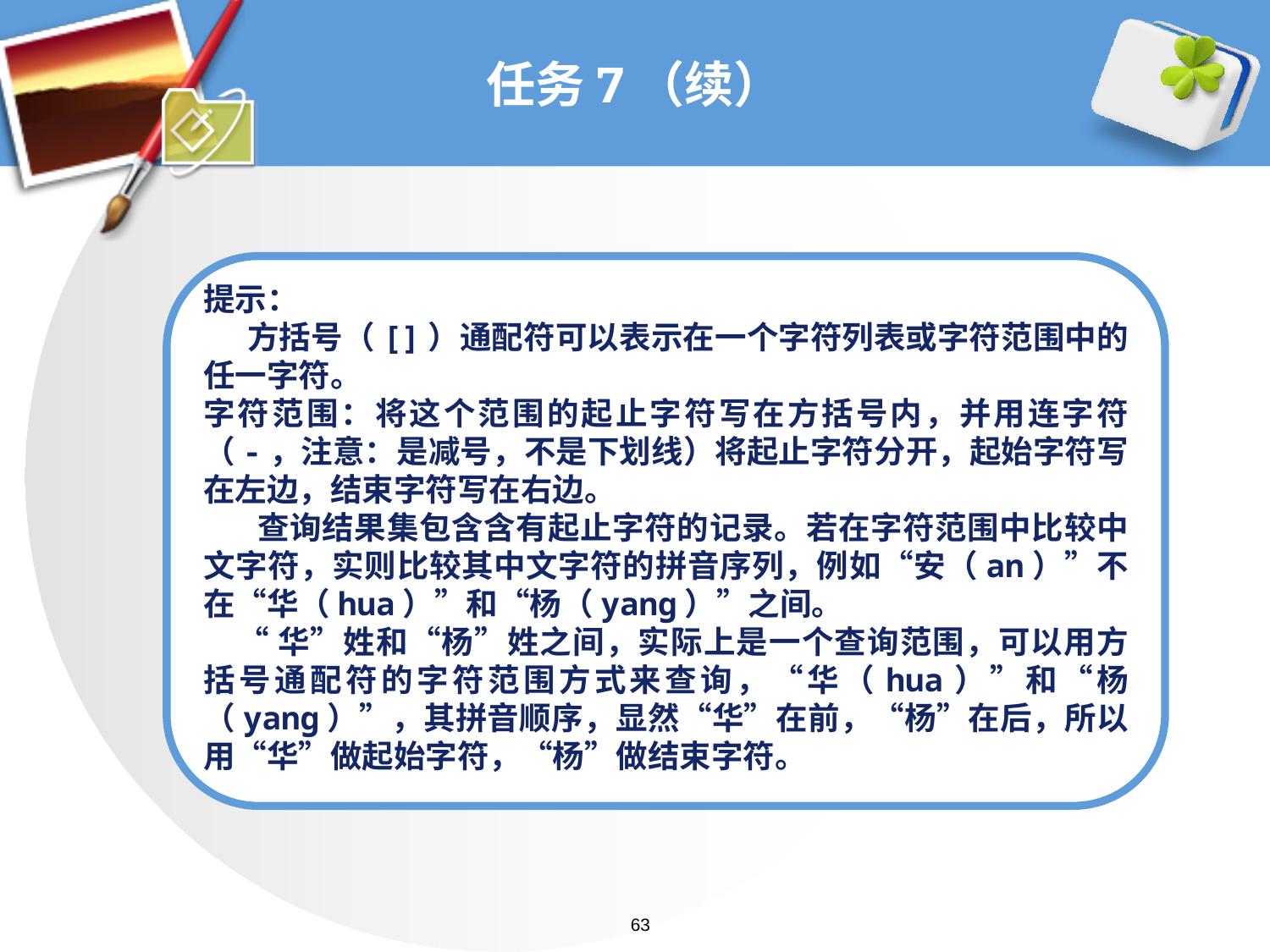

# 任务7（续）

提示：
     方括号（[]）通配符可以表示在一个字符列表或字符范围中的任一字符。
字符范围：将这个范围的起止字符写在方括号内，并用连字符（-，注意：是减号，不是下划线）将起止字符分开，起始字符写在左边，结束字符写在右边。
      查询结果集包含含有起止字符的记录。若在字符范围中比较中文字符，实则比较其中文字符的拼音序列，例如“安（an）”不在“华（hua）”和“杨（yang）”之间。
    “华”姓和“杨”姓之间，实际上是一个查询范围，可以用方括号通配符的字符范围方式来查询，“华（hua）”和“杨（yang）”，其拼音顺序，显然“华”在前，“杨”在后，所以用“华”做起始字符，“杨”做结束字符。
63